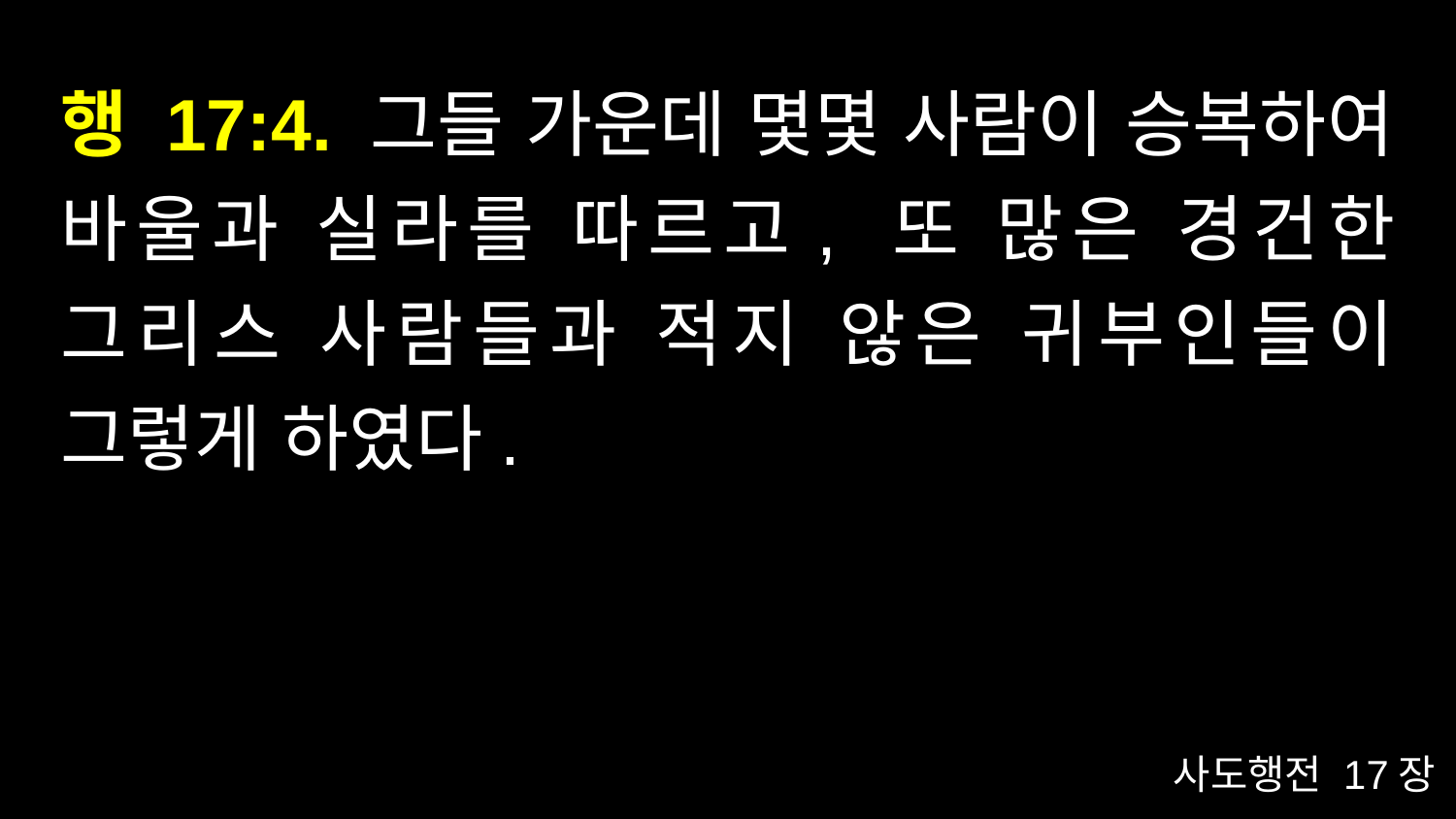

# 행 17:4. 그들 가운데 몇몇 사람이 승복하여 바울과 실라를 따르고, 또 많은 경건한 그리스 사람들과 적지 않은 귀부인들이 그렇게 하였다.
사도행전 17장